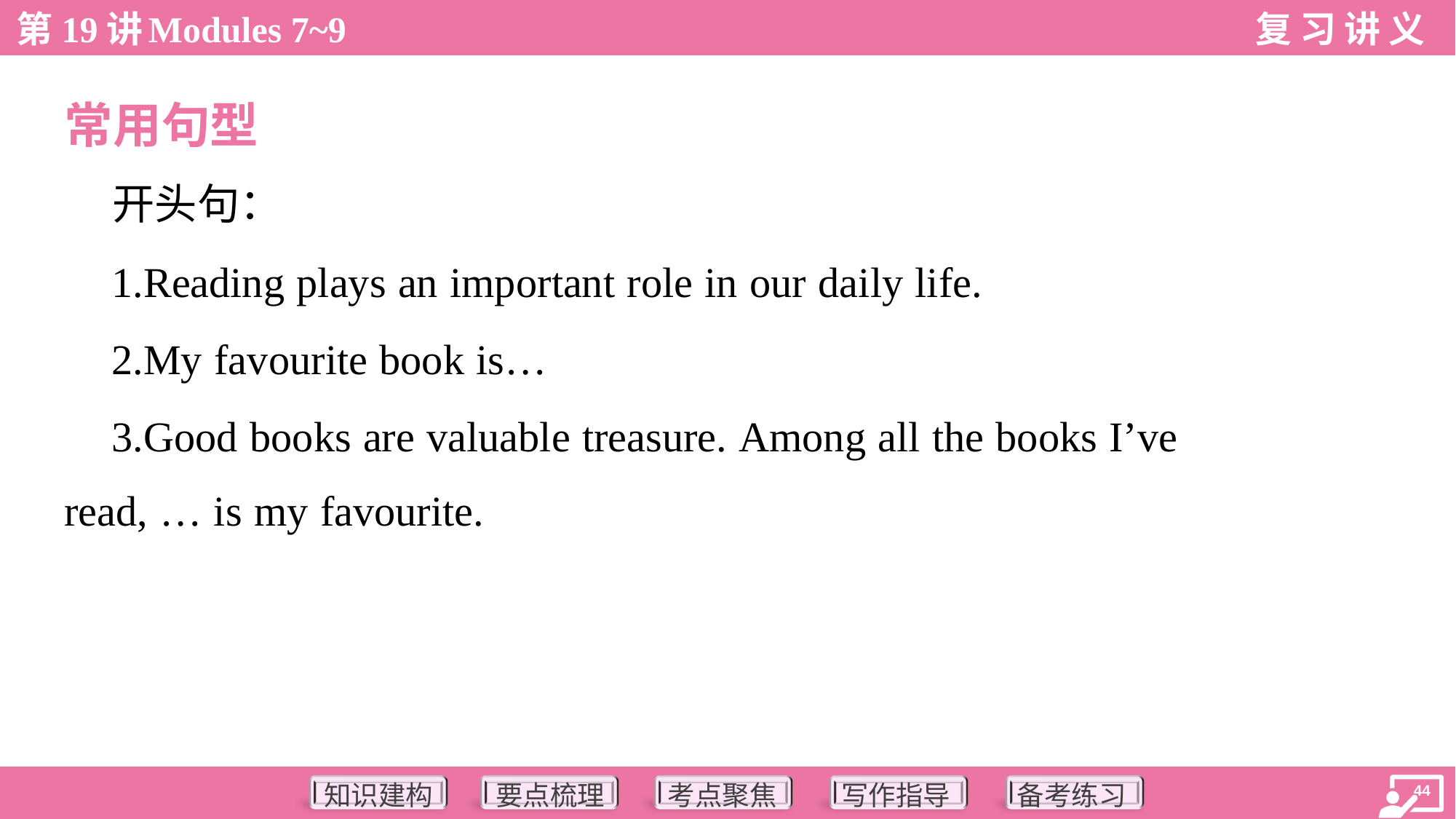

常用句型
    开头句：
    1.Reading plays an important role in our daily life.
    2.My favourite book is…
    3.Good books are valuable treasure. Among all the books I’ve
read, … is my favourite.